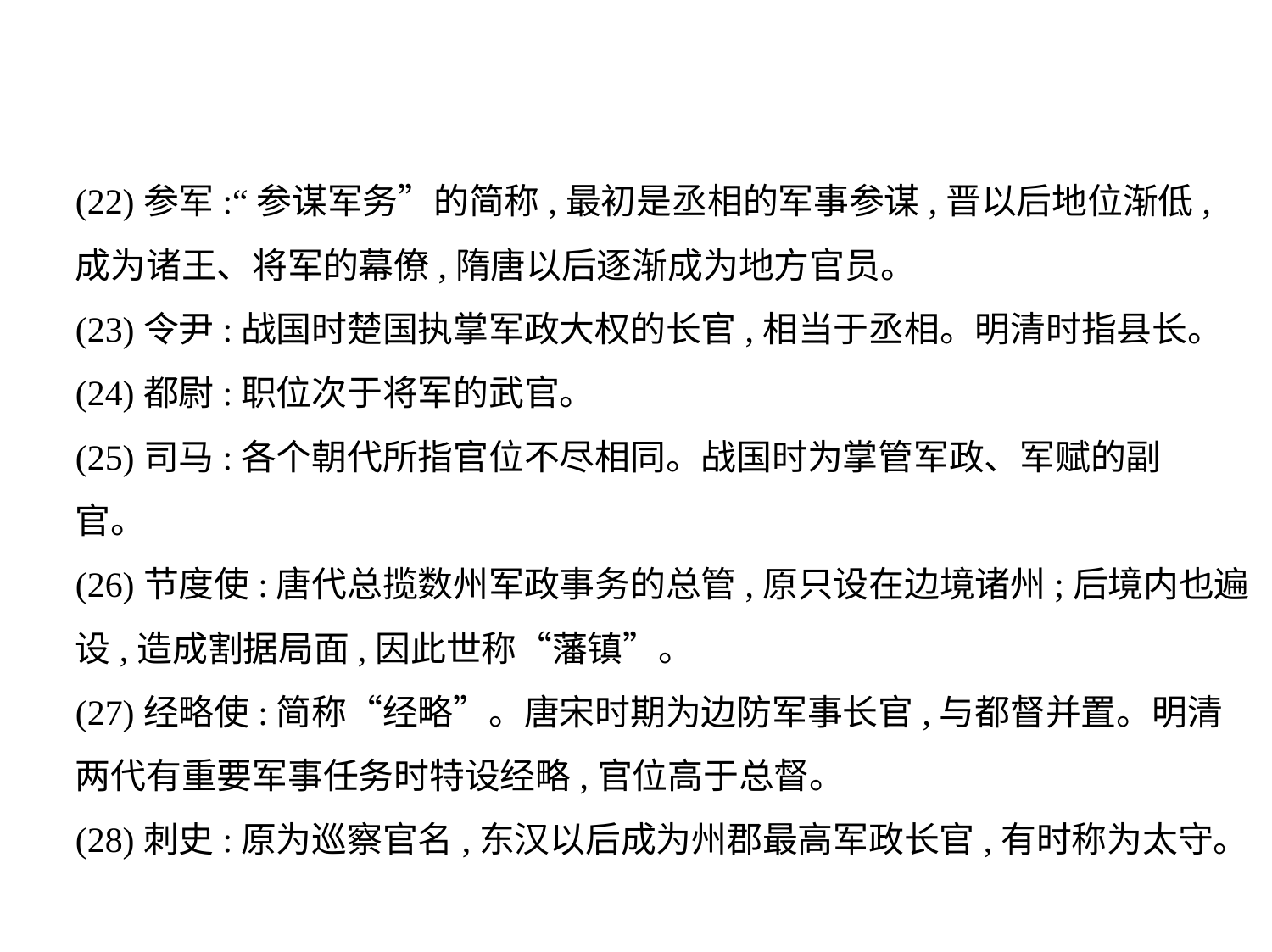

(22)参军:“参谋军务”的简称,最初是丞相的军事参谋,晋以后地位渐低,
成为诸王、将军的幕僚,隋唐以后逐渐成为地方官员。
(23)令尹:战国时楚国执掌军政大权的长官,相当于丞相。明清时指县长。
(24)都尉:职位次于将军的武官。
(25)司马:各个朝代所指官位不尽相同。战国时为掌管军政、军赋的副
官。
(26)节度使:唐代总揽数州军政事务的总管,原只设在边境诸州;后境内也遍
设,造成割据局面,因此世称“藩镇”。
(27)经略使:简称“经略”。唐宋时期为边防军事长官,与都督并置。明清
两代有重要军事任务时特设经略,官位高于总督。
(28)刺史:原为巡察官名,东汉以后成为州郡最高军政长官,有时称为太守。